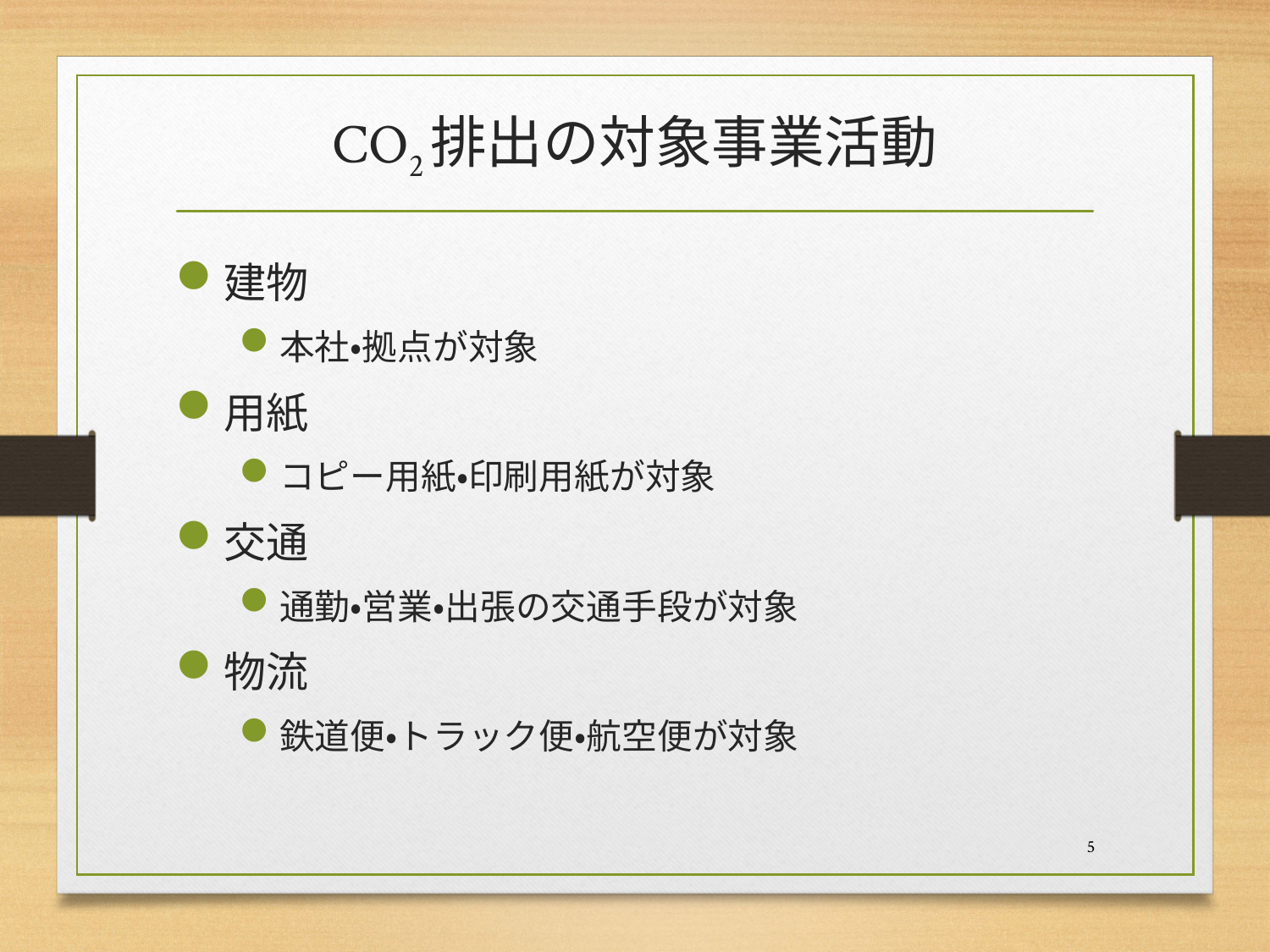

# CO2排出の対象事業活動
建物
本社・拠点が対象
用紙
コピー用紙・印刷用紙が対象
交通
通勤・営業・出張の交通手段が対象
物流
鉄道便・トラック便・航空便が対象
5